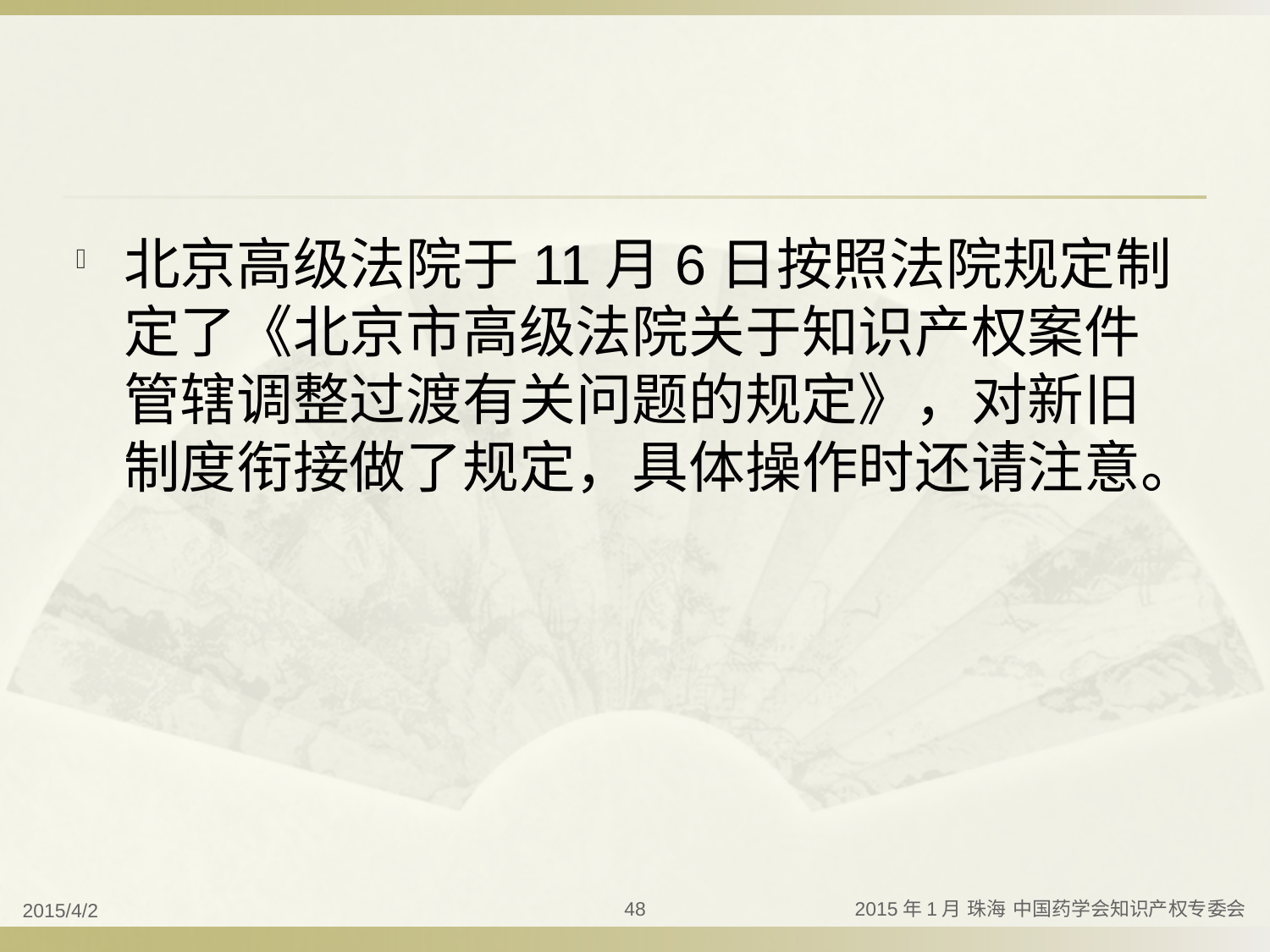

#
北京高级法院于11月6日按照法院规定制定了《北京市高级法院关于知识产权案件管辖调整过渡有关问题的规定》，对新旧制度衔接做了规定，具体操作时还请注意。

2015/4/2
48
2015年1月 珠海 中国药学会知识产权专委会